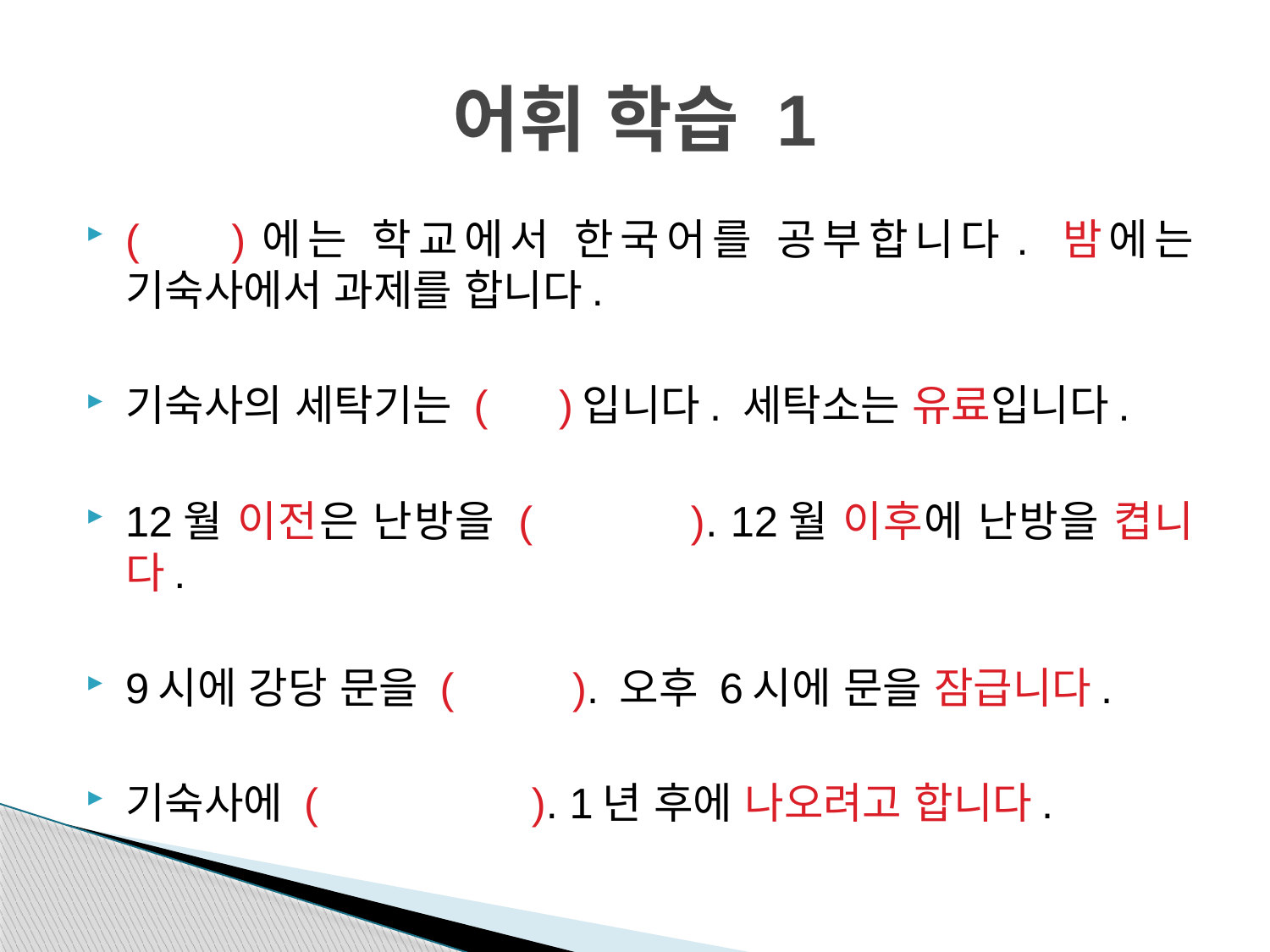

# 어휘 학습 1
(     )에는 학교에서 한국어를 공부합니다. 밤에는 기숙사에서 과제를 합니다.

기숙사의 세탁기는 (      )입니다. 세탁소는 유료입니다.

12월 이전은 난방을 (            ). 12월 이후에 난방을 켭니다.

9시에 강당 문을 (          ). 오후 6시에 문을 잠급니다.

기숙사에 (                  ). 1년 후에 나오려고 합니다.